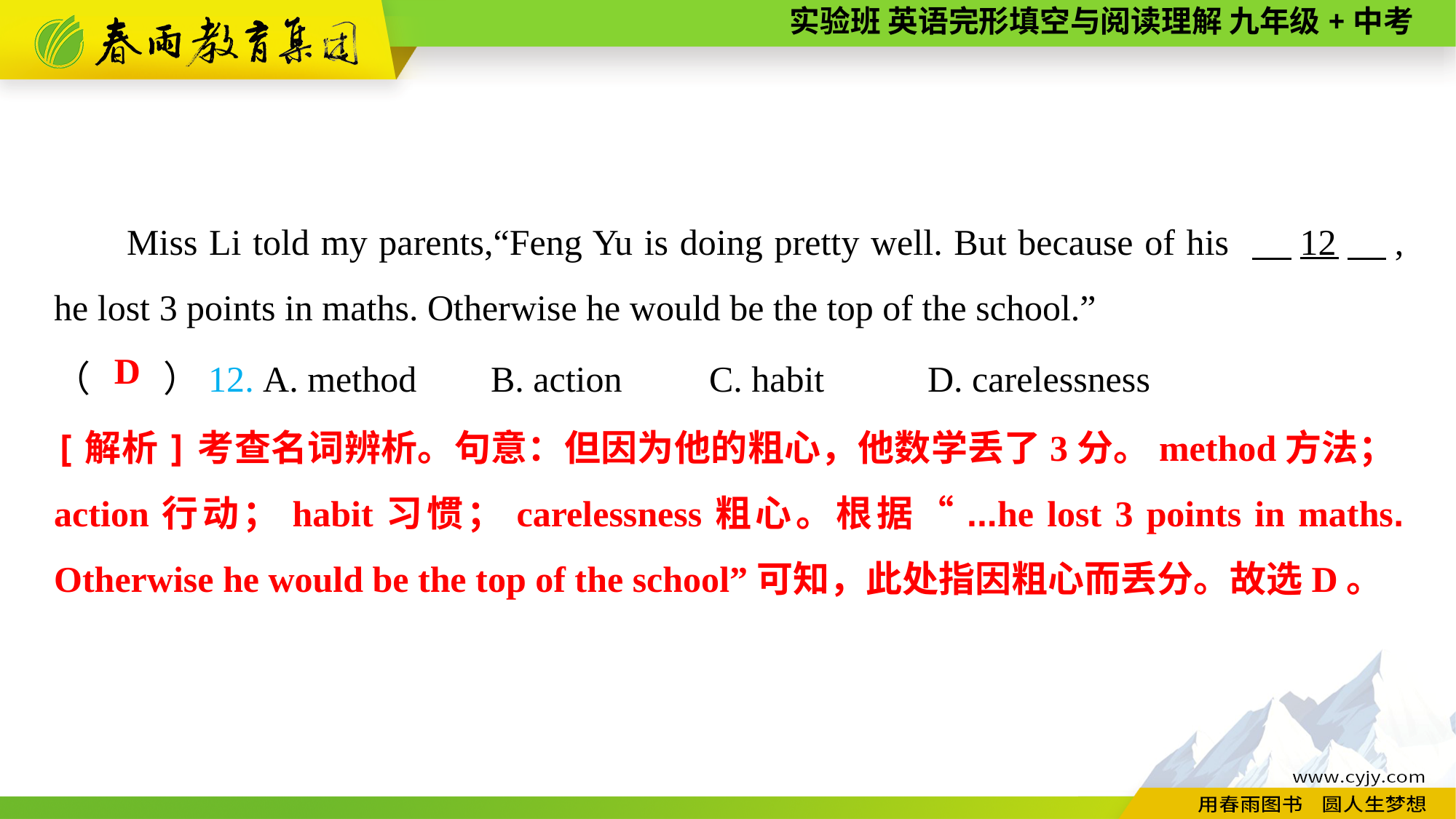

Miss Li told my parents,“Feng Yu is doing pretty well. But because of his 　12　, he lost 3 points in maths. Otherwise he would be the top of the school.”
（　　）12. A. method	B. action	C. habit	D. carelessness
D
[解析]考查名词辨析。句意：但因为他的粗心，他数学丢了3分。method方法；action行动；habit习惯；carelessness粗心。根据“...he lost 3 points in maths. Otherwise he would be the top of the school”可知，此处指因粗心而丢分。故选D。